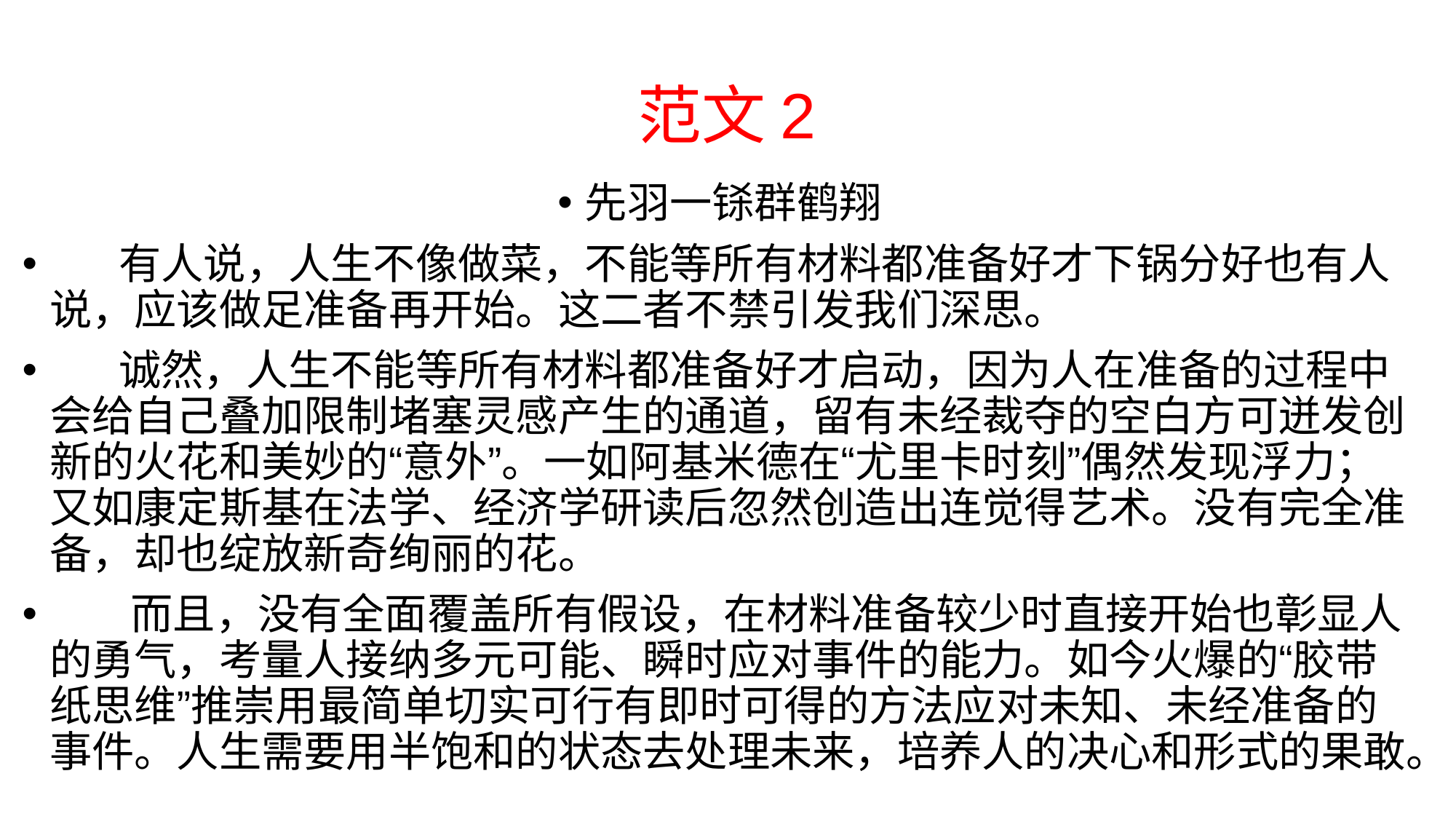

# 范文2
先羽一铩群鹤翔
     有人说，人生不像做菜，不能等所有材料都准备好才下锅分好也有人说，应该做足准备再开始。这二者不禁引发我们深思。
     诚然，人生不能等所有材料都准备好才启动，因为人在准备的过程中会给自己叠加限制堵塞灵感产生的通道，留有未经裁夺的空白方可迸发创新的火花和美妙的“意外”。一如阿基米德在“尤里卡时刻”偶然发现浮力；又如康定斯基在法学、经济学研读后忽然创造出连觉得艺术。没有完全准备，却也绽放新奇绚丽的花。
      而且，没有全面覆盖所有假设，在材料准备较少时直接开始也彰显人的勇气，考量人接纳多元可能、瞬时应对事件的能力。如今火爆的“胶带纸思维”推崇用最简单切实可行有即时可得的方法应对未知、未经准备的事件。人生需要用半饱和的状态去处理未来，培养人的决心和形式的果敢。